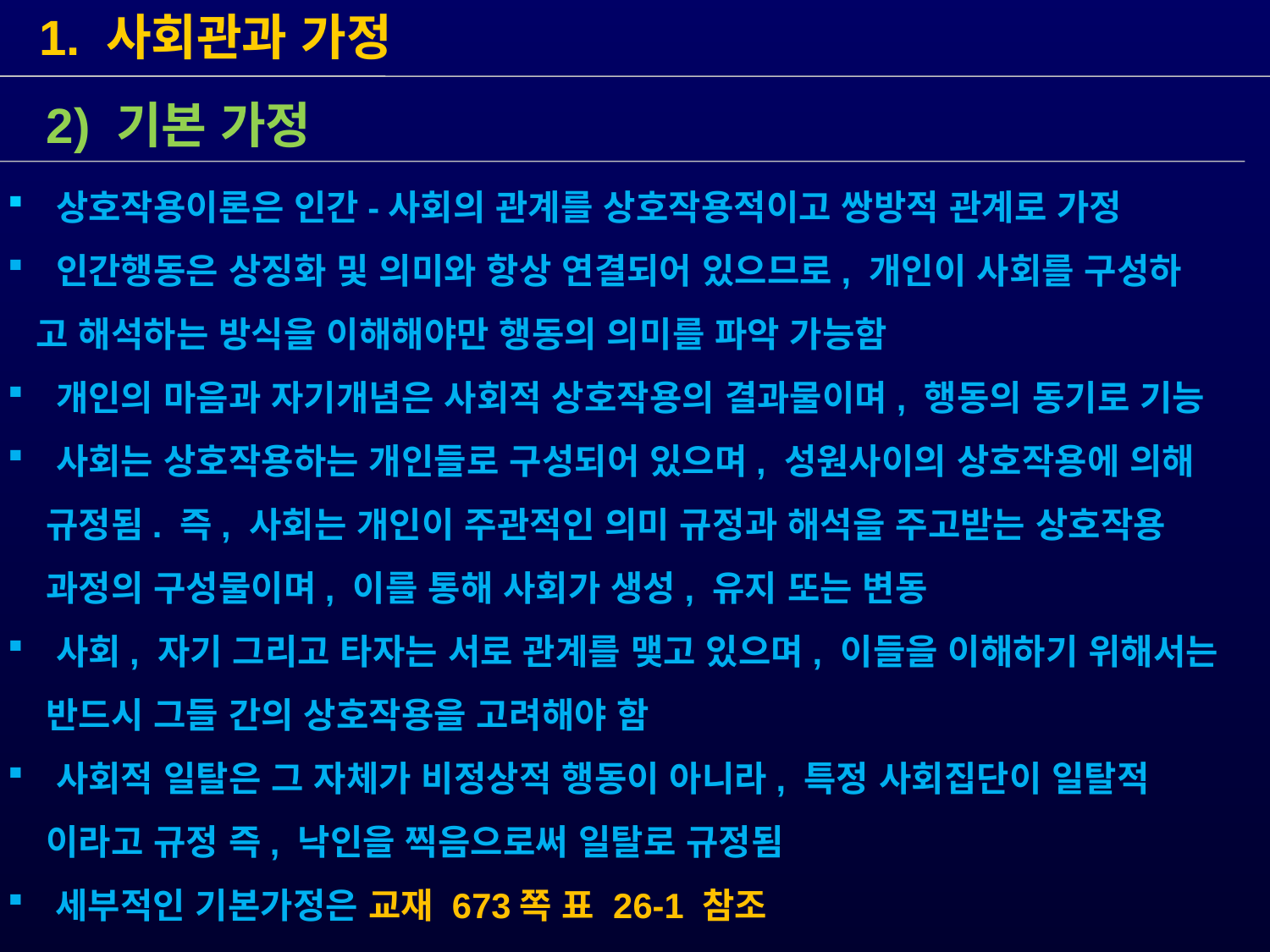

1. 사회관과 가정

 상호작용이론은 인간-사회의 관계를 상호작용적이고 쌍방적 관계로 가정
 인간행동은 상징화 및 의미와 항상 연결되어 있으므로, 개인이 사회를 구성하
  고 해석하는 방식을 이해해야만 행동의 의미를 파악 가능함
 개인의 마음과 자기개념은 사회적 상호작용의 결과물이며, 행동의 동기로 기능
 사회는 상호작용하는 개인들로 구성되어 있으며, 성원사이의 상호작용에 의해
   규정됨. 즉, 사회는 개인이 주관적인 의미 규정과 해석을 주고받는 상호작용
   과정의 구성물이며, 이를 통해 사회가 생성, 유지 또는 변동
 사회, 자기 그리고 타자는 서로 관계를 맺고 있으며, 이들을 이해하기 위해서는
   반드시 그들 간의 상호작용을 고려해야 함
 사회적 일탈은 그 자체가 비정상적 행동이 아니라, 특정 사회집단이 일탈적
   이라고 규정 즉, 낙인을 찍음으로써 일탈로 규정됨
세부적인 기본가정은 교재 673쪽 표 26-1 참조
  2) 기본 가정